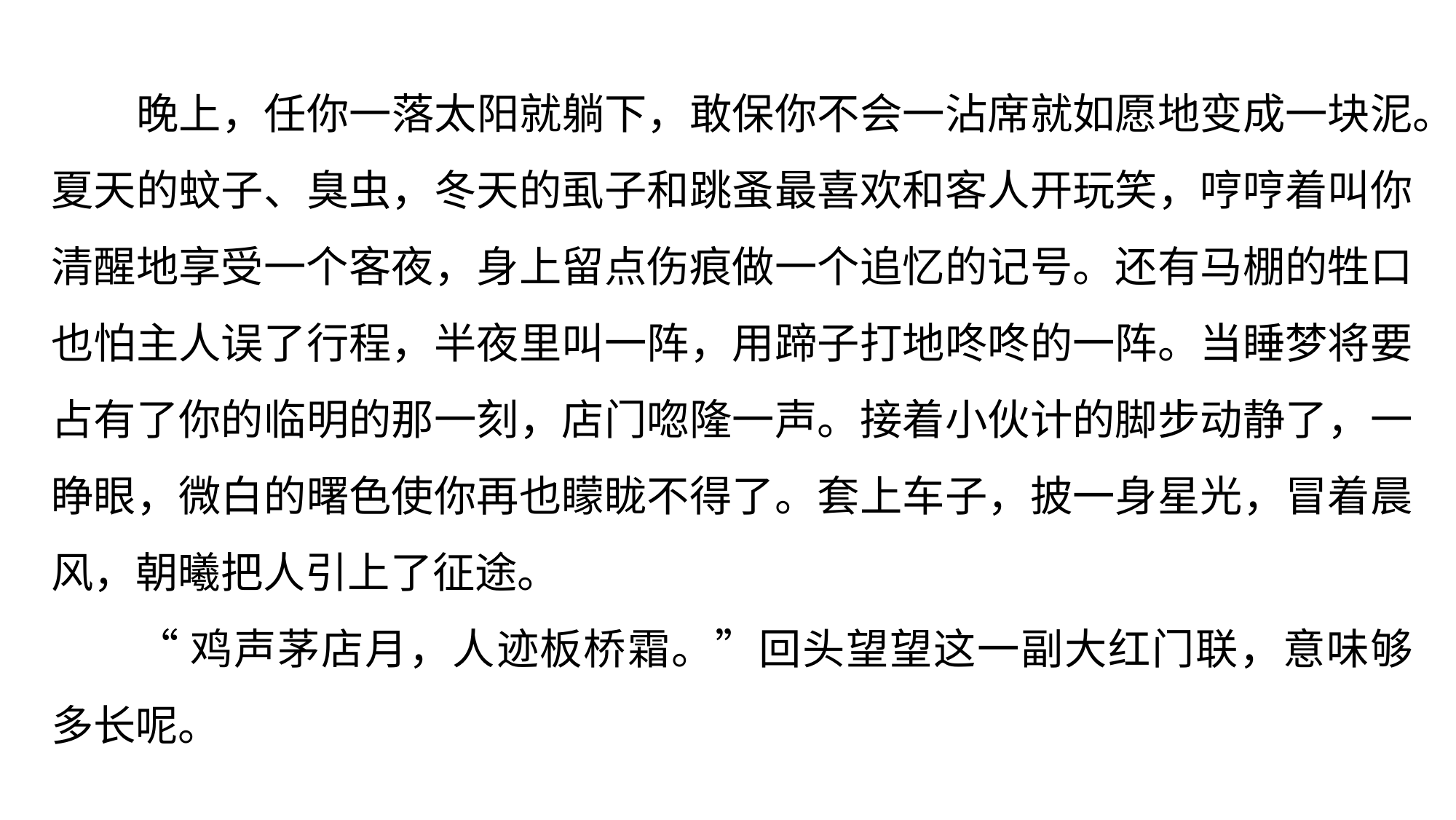

晚上，任你一落太阳就躺下，敢保你不会一沾席就如愿地变成一块泥。夏天的蚊子、臭虫，冬天的虱子和跳蚤最喜欢和客人开玩笑，哼哼着叫你清醒地享受一个客夜，身上留点伤痕做一个追忆的记号。还有马棚的牲口也怕主人误了行程，半夜里叫一阵，用蹄子打地咚咚的一阵。当睡梦将要占有了你的临明的那一刻，店门唿隆一声。接着小伙计的脚步动静了，一睁眼，微白的曙色使你再也矇眬不得了。套上车子，披一身星光，冒着晨风，朝曦把人引上了征途。
“鸡声茅店月，人迹板桥霜。”回头望望这一副大红门联，意味够多长呢。